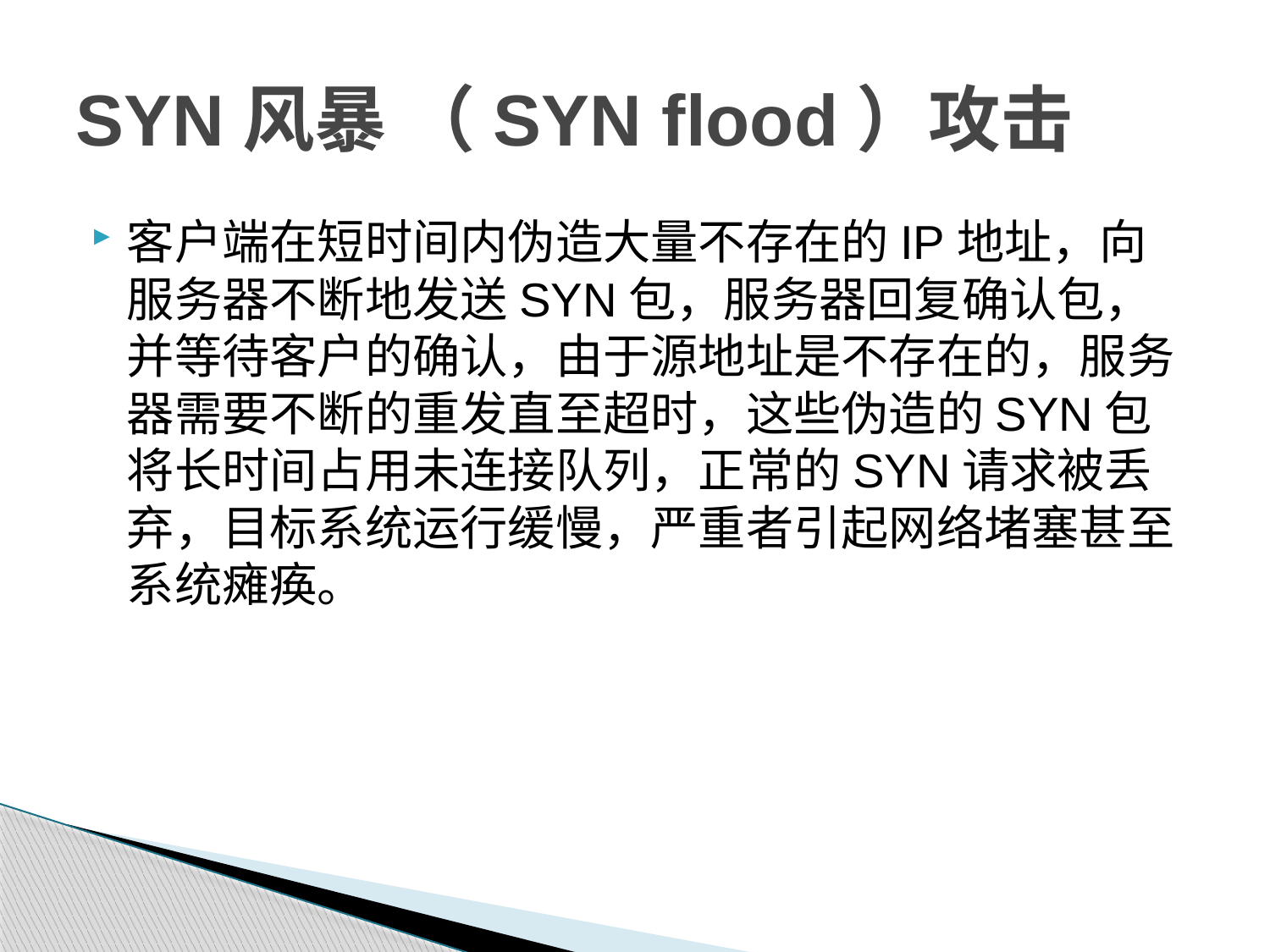

# SYN风暴 （SYN flood）攻击
客户端在短时间内伪造大量不存在的IP地址，向服务器不断地发送SYN包，服务器回复确认包，并等待客户的确认，由于源地址是不存在的，服务器需要不断的重发直至超时，这些伪造的SYN包将长时间占用未连接队列，正常的SYN请求被丢弃，目标系统运行缓慢，严重者引起网络堵塞甚至系统瘫痪。